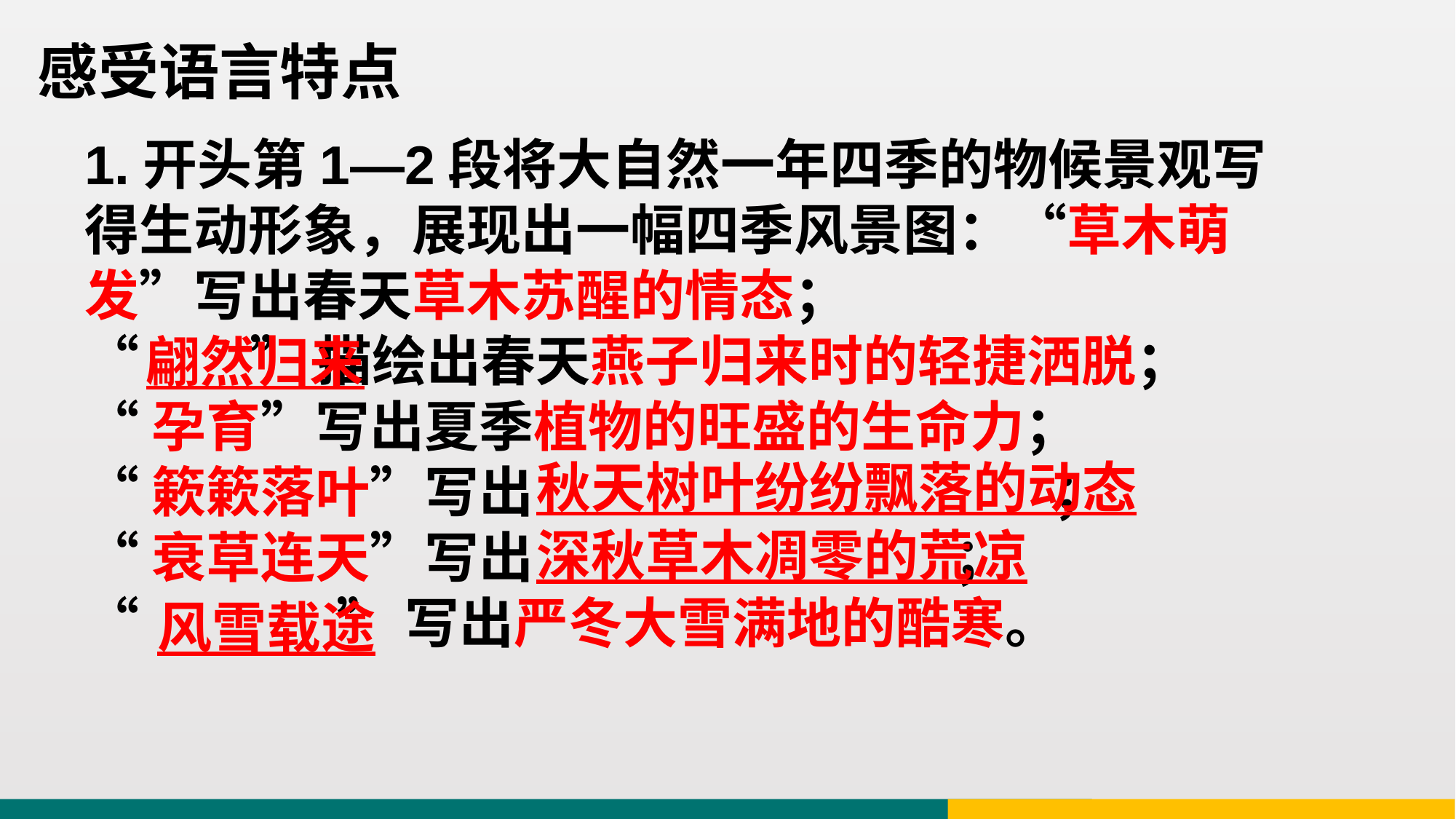

感受语言特点
1.开头第1—2段将大自然一年四季的物候景观写得生动形象，展现出一幅四季风景图：“草木萌发”写出春天草木苏醒的情态；
“         ”描绘出春天燕子归来时的轻捷洒脱；
“孕育”写出夏季植物的旺盛的生命力；
“簌簌落叶”写出                                          ；
“衰草连天”写出                                  ；
“                ”写出严冬大雪满地的酷寒。
翩然归来
秋天树叶纷纷飘落的动态
深秋草木凋零的荒凉
风雪载途